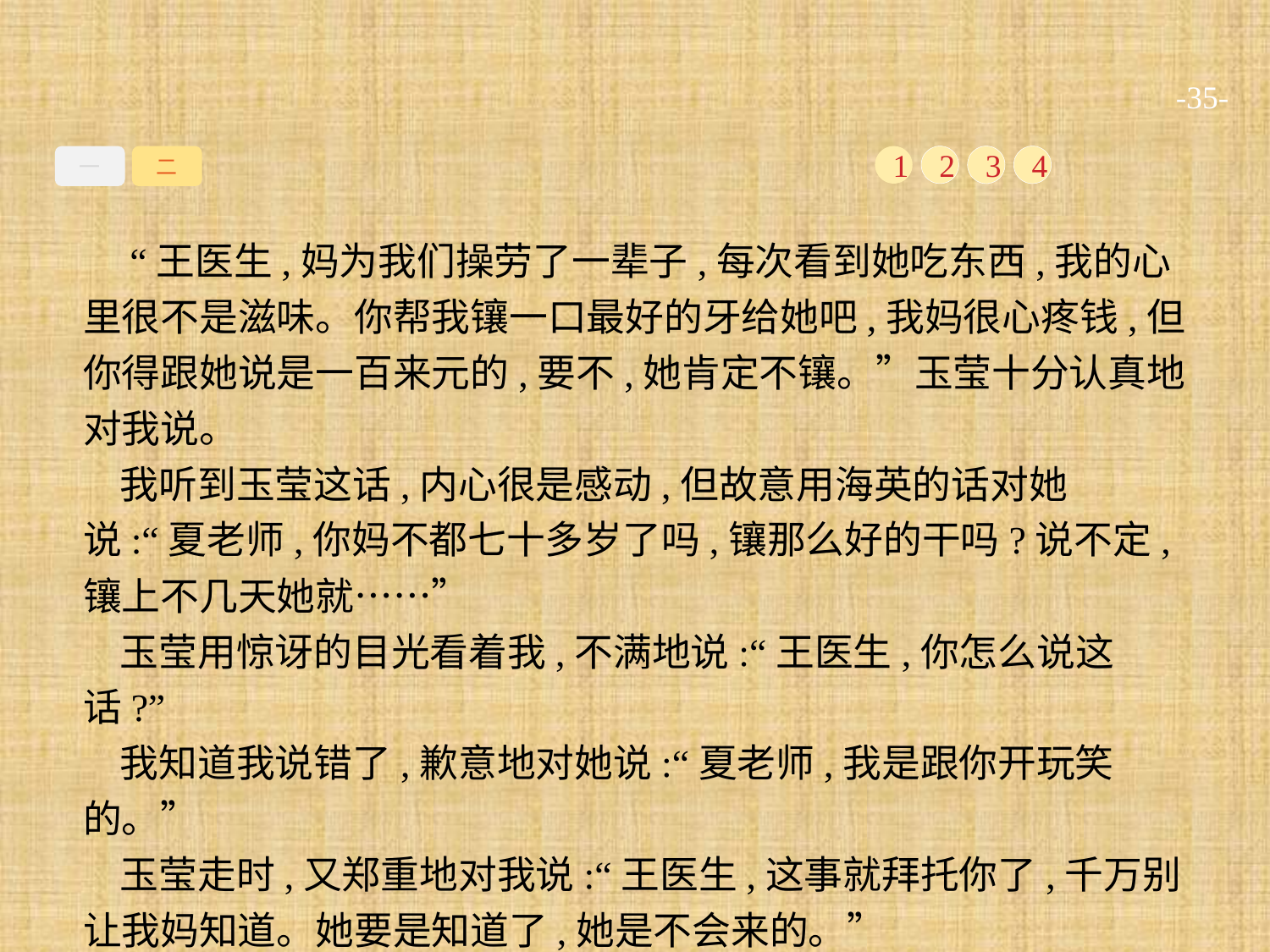

-35-
一
二
1
2
3
4
 “王医生,妈为我们操劳了一辈子,每次看到她吃东西,我的心里很不是滋味。你帮我镶一口最好的牙给她吧,我妈很心疼钱,但你得跟她说是一百来元的,要不,她肯定不镶。”玉莹十分认真地对我说。
我听到玉莹这话,内心很是感动,但故意用海英的话对她说:“夏老师,你妈不都七十多岁了吗,镶那么好的干吗?说不定,镶上不几天她就……”
玉莹用惊讶的目光看着我,不满地说:“王医生,你怎么说这话?”
我知道我说错了,歉意地对她说:“夏老师,我是跟你开玩笑的。”
玉莹走时,又郑重地对我说:“王医生,这事就拜托你了,千万别让我妈知道。她要是知道了,她是不会来的。”